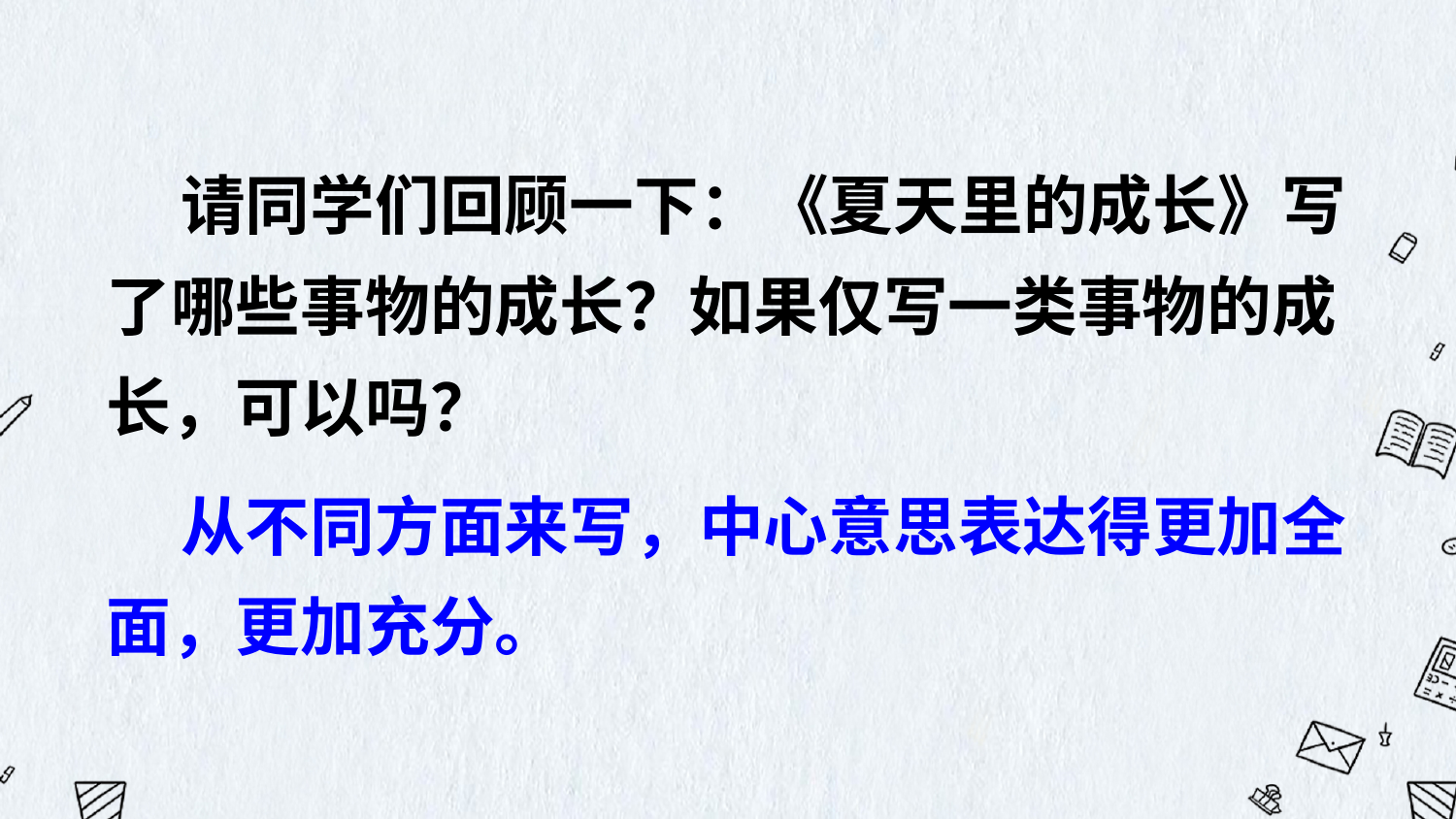

请同学们回顾一下：《夏天里的成长》写了哪些事物的成长？如果仅写一类事物的成长，可以吗？
    从不同方面来写，中心意思表达得更加全面，更加充分。